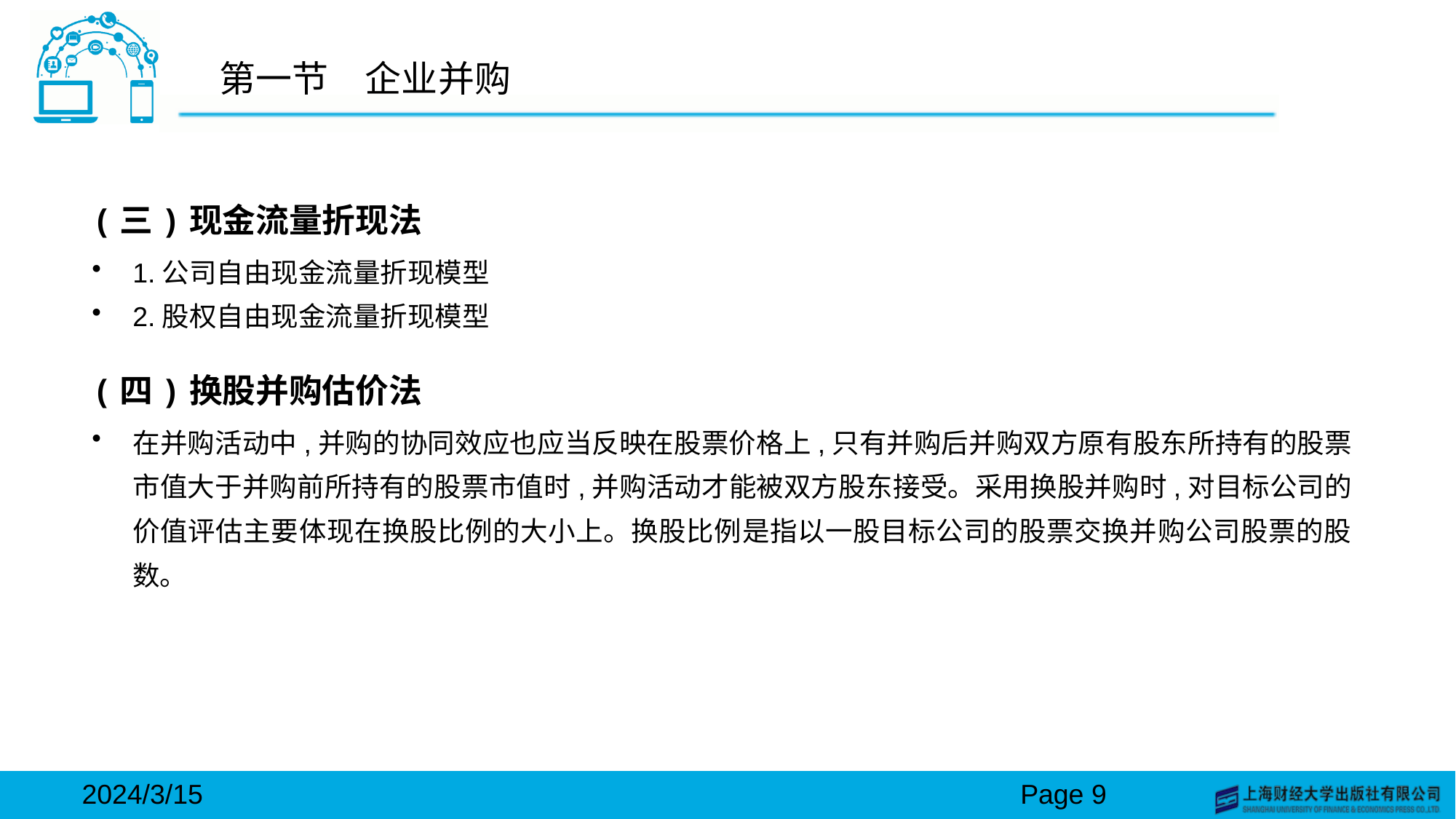

# 第一节　企业并购
(三)现金流量折现法
1.公司自由现金流量折现模型
2.股权自由现金流量折现模型
(四)换股并购估价法
在并购活动中,并购的协同效应也应当反映在股票价格上,只有并购后并购双方原有股东所持有的股票市值大于并购前所持有的股票市值时,并购活动才能被双方股东接受。采用换股并购时,对目标公司的价值评估主要体现在换股比例的大小上。换股比例是指以一股目标公司的股票交换并购公司股票的股数。

2024/3/15
Page 9